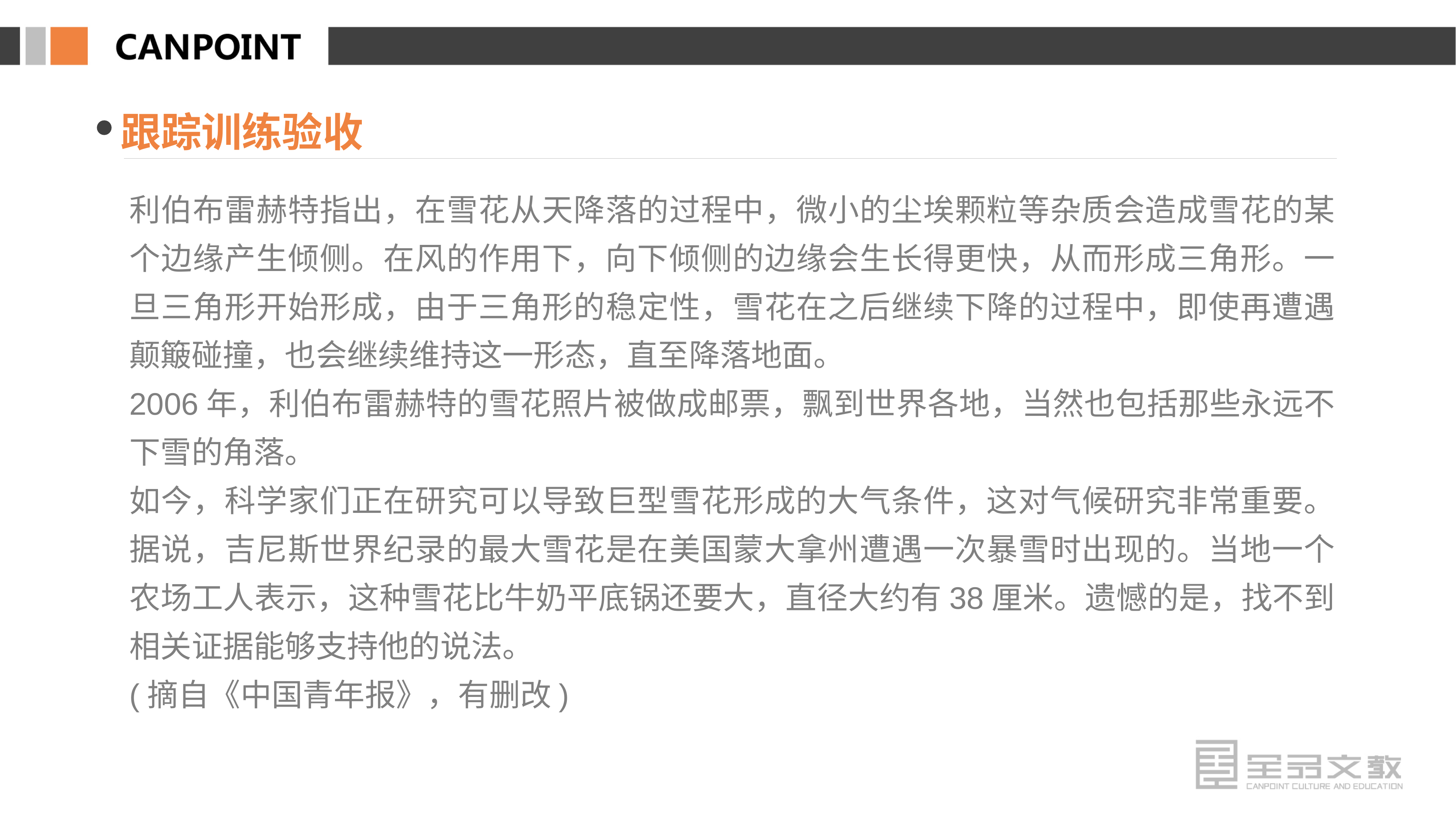

跟踪训练验收

利伯布雷赫特指出，在雪花从天降落的过程中，微小的尘埃颗粒等杂质会造成雪花的某个边缘产生倾侧。在风的作用下，向下倾侧的边缘会生长得更快，从而形成三角形。一旦三角形开始形成，由于三角形的稳定性，雪花在之后继续下降的过程中，即使再遭遇颠簸碰撞，也会继续维持这一形态，直至降落地面。
2006年，利伯布雷赫特的雪花照片被做成邮票，飘到世界各地，当然也包括那些永远不下雪的角落。
如今，科学家们正在研究可以导致巨型雪花形成的大气条件，这对气候研究非常重要。据说，吉尼斯世界纪录的最大雪花是在美国蒙大拿州遭遇一次暴雪时出现的。当地一个农场工人表示，这种雪花比牛奶平底锅还要大，直径大约有38厘米。遗憾的是，找不到相关证据能够支持他的说法。
(摘自《中国青年报》，有删改)